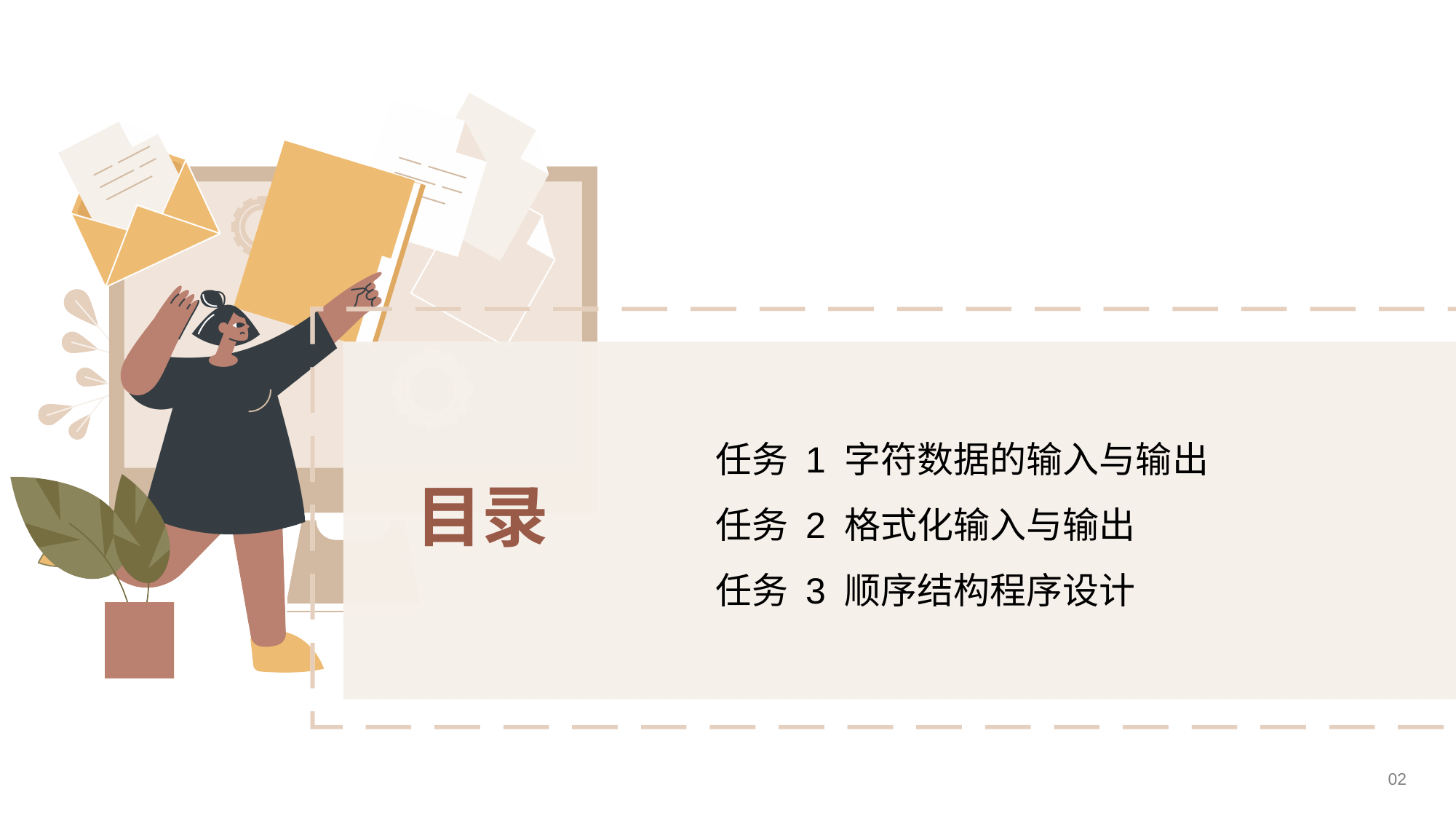

任务 1 字符数据的输入与输出
任务 2 格式化输入与输出
任务 3 顺序结构程序设计
目录
02